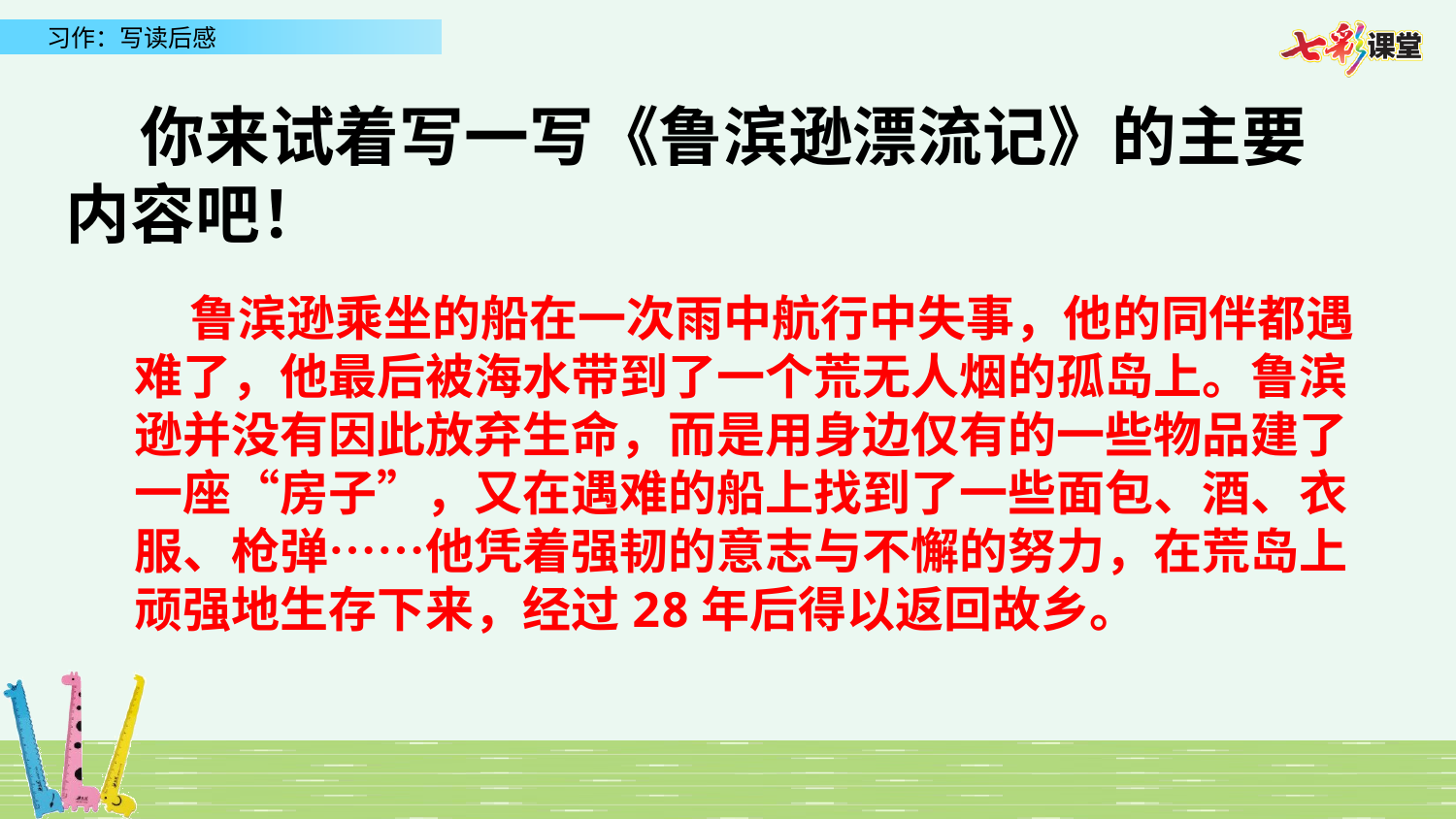

你来试着写一写《鲁滨逊漂流记》的主要内容吧！

    鲁滨逊乘坐的船在一次雨中航行中失事，他的同伴都遇难了，他最后被海水带到了一个荒无人烟的孤岛上。鲁滨逊并没有因此放弃生命，而是用身边仅有的一些物品建了一座“房子”，又在遇难的船上找到了一些面包、酒、衣服、枪弹……他凭着强韧的意志与不懈的努力，在荒岛上顽强地生存下来，经过28年后得以返回故乡。